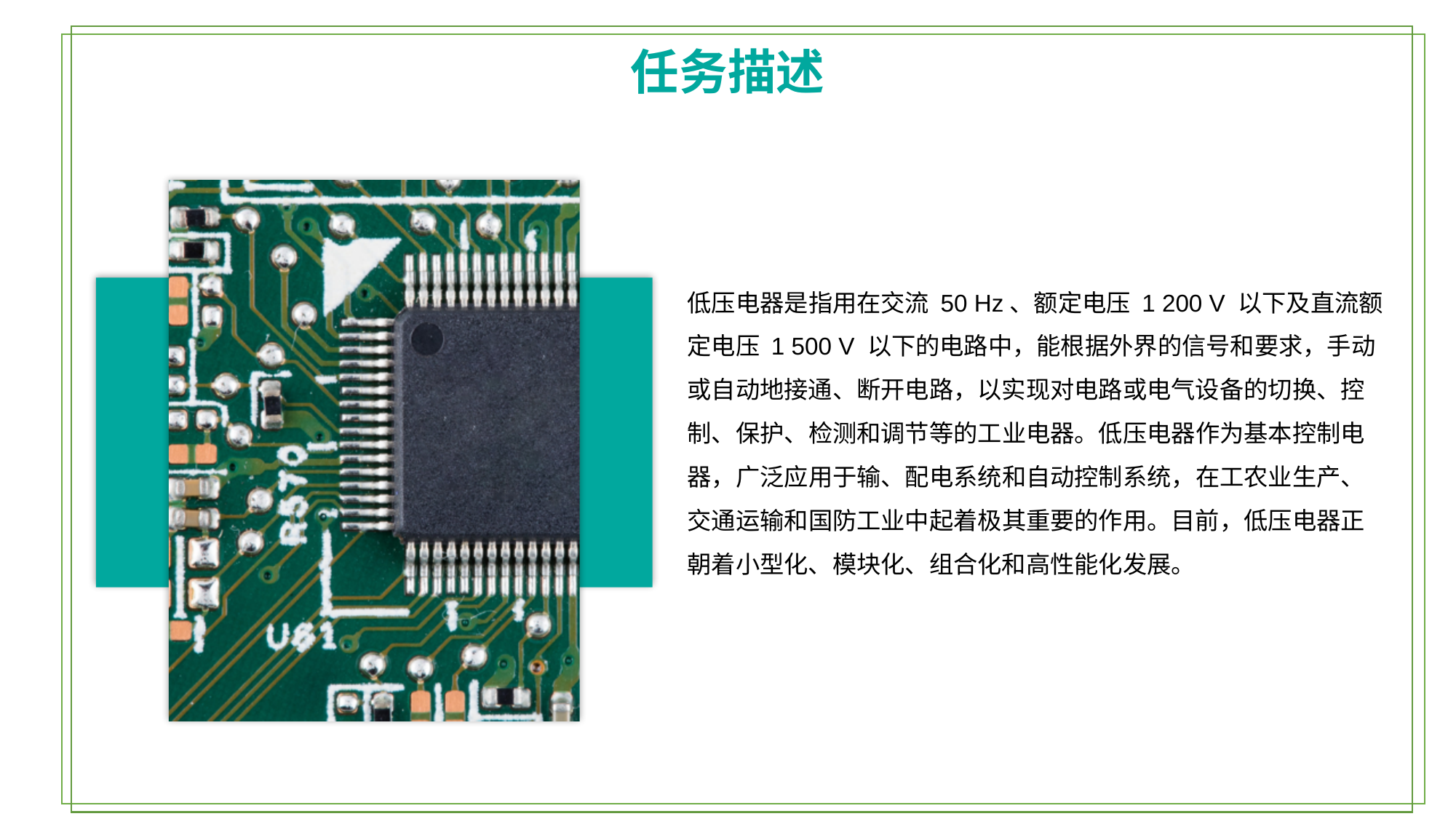

任务描述

低压电器是指用在交流 50 Hz、额定电压 1 200 V 以下及直流额定电压 1 500 V 以下的电路中，能根据外界的信号和要求，手动或自动地接通、断开电路，以实现对电路或电气设备的切换、控制、保护、检测和调节等的工业电器。低压电器作为基本控制电器，广泛应用于输、配电系统和自动控制系统，在工农业生产、交通运输和国防工业中起着极其重要的作用。目前，低压电器正朝着小型化、模块化、组合化和高性能化发展。